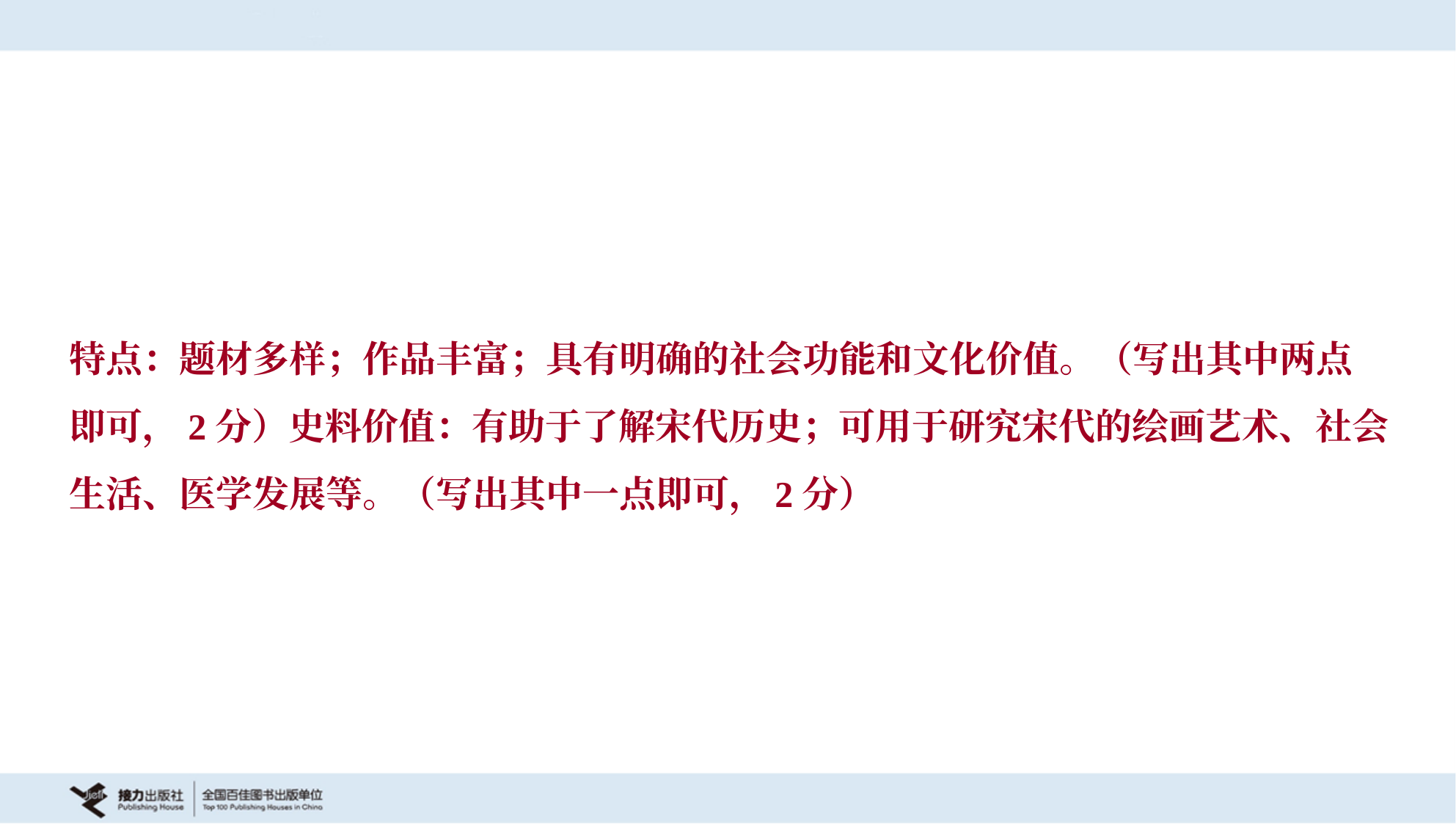

特点：题材多样；作品丰富；具有明确的社会功能和文化价值。（写出其中两点
即可，2分）史料价值：有助于了解宋代历史；可用于研究宋代的绘画艺术、社会
生活、医学发展等。（写出其中一点即可，2分）